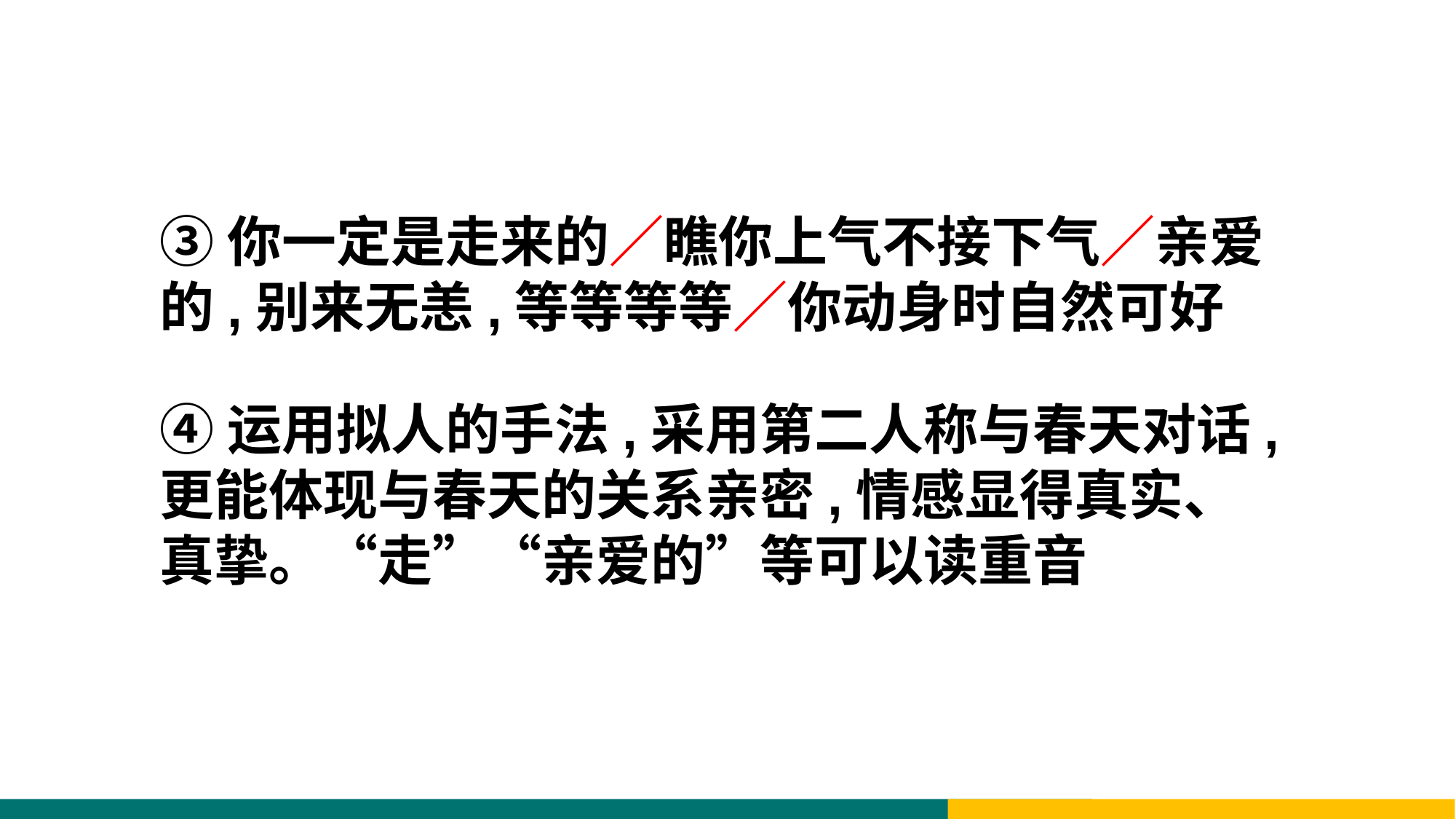

③你一定是走来的／瞧你上气不接下气／亲爱的,别来无恙,等等等等／你动身时自然可好
④运用拟人的手法,采用第二人称与春天对话,更能体现与春天的关系亲密,情感显得真实、真挚。“走”“亲爱的”等可以读重音